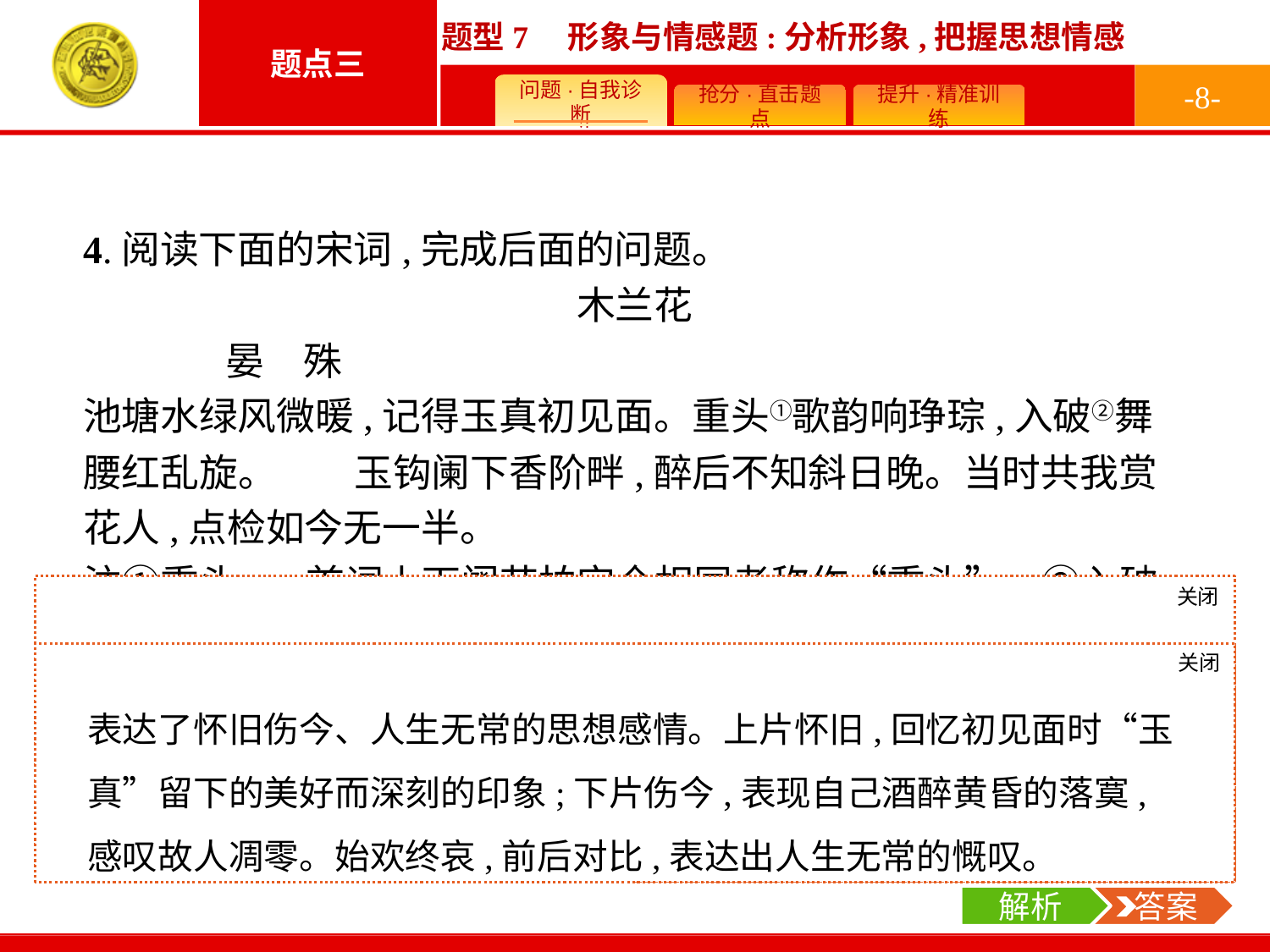

-8-
4.阅读下面的宋词,完成后面的问题。
木兰花
	晏　殊
池塘水绿风微暖,记得玉真初见面。重头①歌韵响琤琮,入破②舞腰红乱旋。　　玉钩阑下香阶畔,醉后不知斜日晚。当时共我赏花人,点检如今无一半。
注①重头:一首词上下阕节拍完全相同者称作“重头”。②入破:唐宋大曲末一大段称“破”,“入破”即“破”的第一遍。
“当时共我赏花人,点检如今无一半”表达了什么思想感情?请联系全词简要分析。

关闭
解析

此题考查鉴赏诗歌的情感。这句话是这首词直抒胸臆的一个抒情句,表达的情感比较明显,共我赏花之人,在世的目前不到一半,人生无常,怀旧伤感。词的上阕写当年初见“玉真”的情景,下片写黄昏时自己的落寞和对人生短暂的感慨。

关闭
解析
  答案

表达了怀旧伤今、人生无常的思想感情。上片怀旧,回忆初见面时“玉真”留下的美好而深刻的印象;下片伤今,表现自己酒醉黄昏的落寞,感叹故人凋零。始欢终哀,前后对比,表达出人生无常的慨叹。
解析
  答案